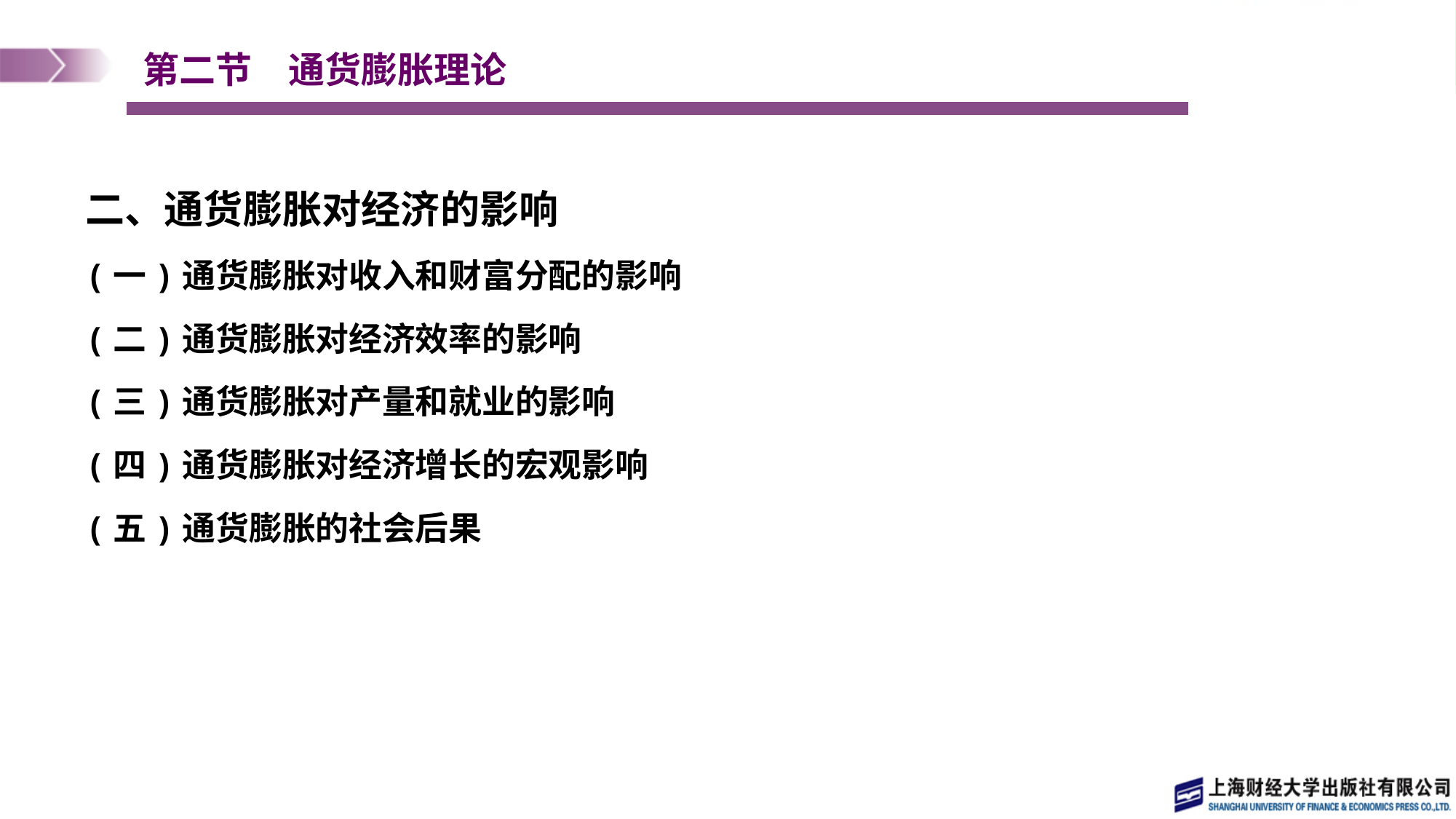

# 第二节　通货膨胀理论
二、通货膨胀对经济的影响
(一)通货膨胀对收入和财富分配的影响
(二)通货膨胀对经济效率的影响
(三)通货膨胀对产量和就业的影响
(四)通货膨胀对经济增长的宏观影响
(五)通货膨胀的社会后果